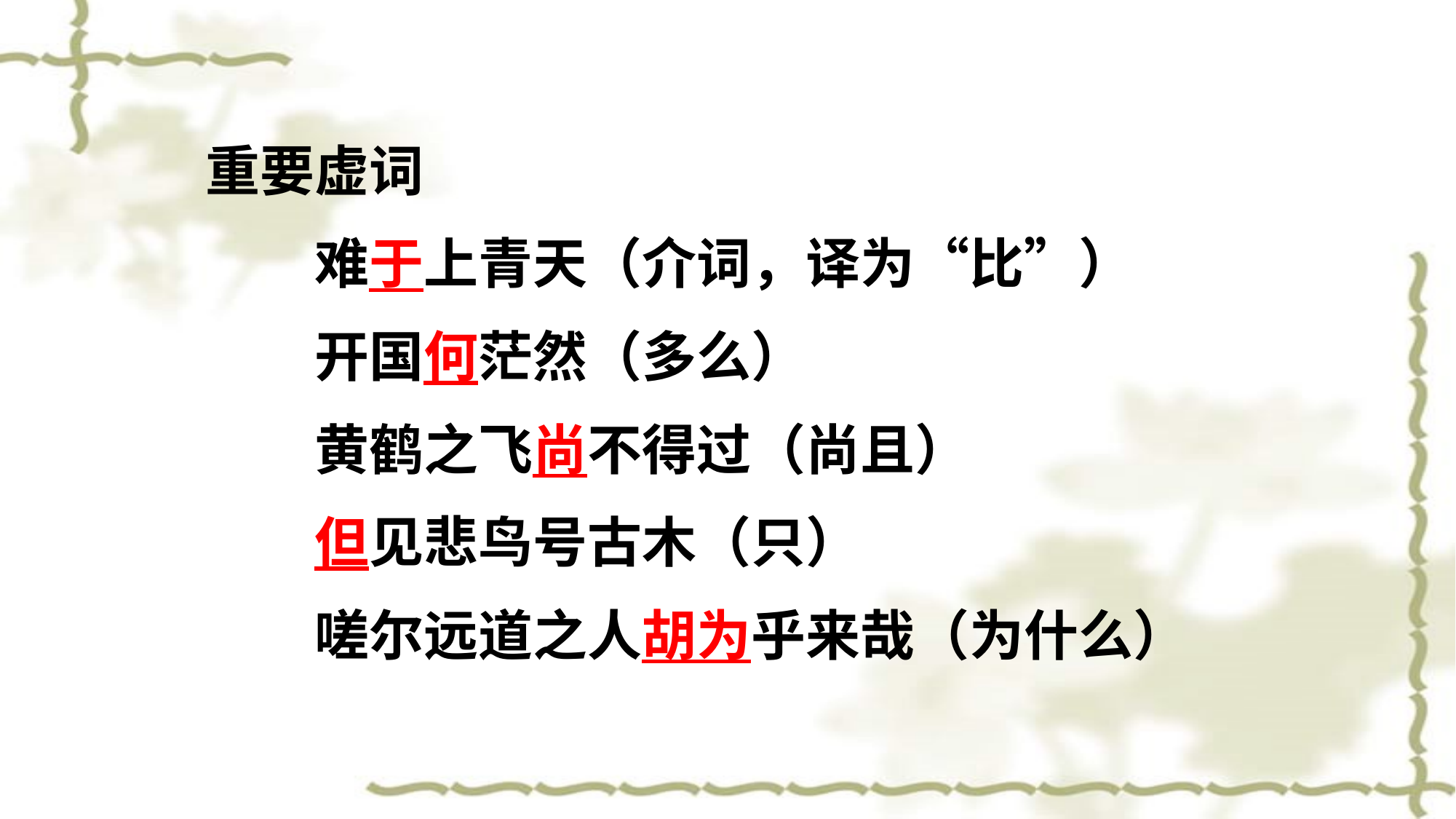

重要虚词
　　难于上青天（介词，译为“比”）
　　开国何茫然（多么）
　　黄鹤之飞尚不得过（尚且）
　　但见悲鸟号古木（只）
　　嗟尔远道之人胡为乎来哉（为什么）